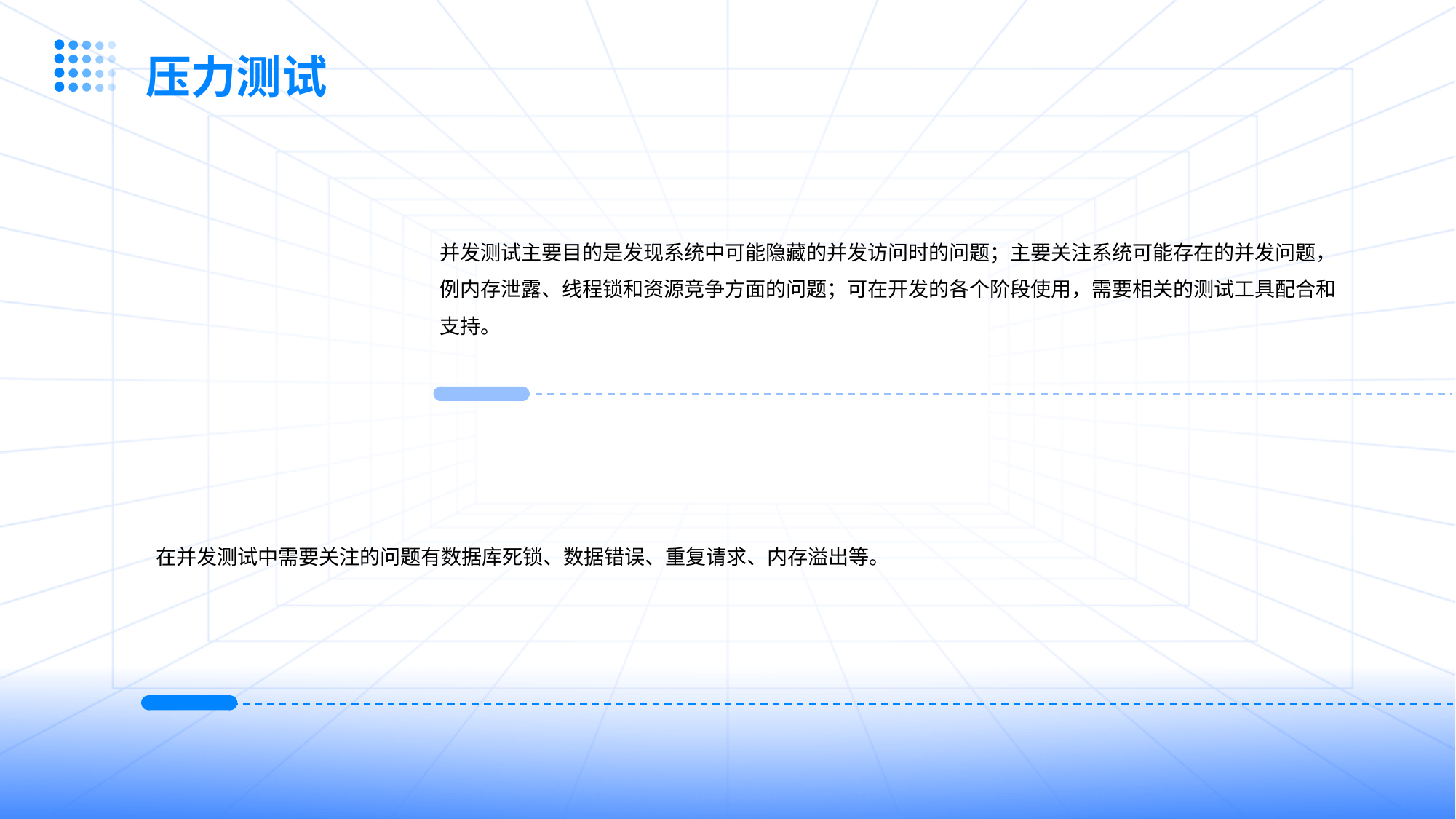

压力测试

并发测试主要目的是发现系统中可能隐藏的并发访问时的问题；主要关注系统可能存在的并发问题，例内存泄露、线程锁和资源竞争方面的问题；可在开发的各个阶段使用，需要相关的测试工具配合和支持。

在并发测试中需要关注的问题有数据库死锁、数据错误、重复请求、内存溢出等。